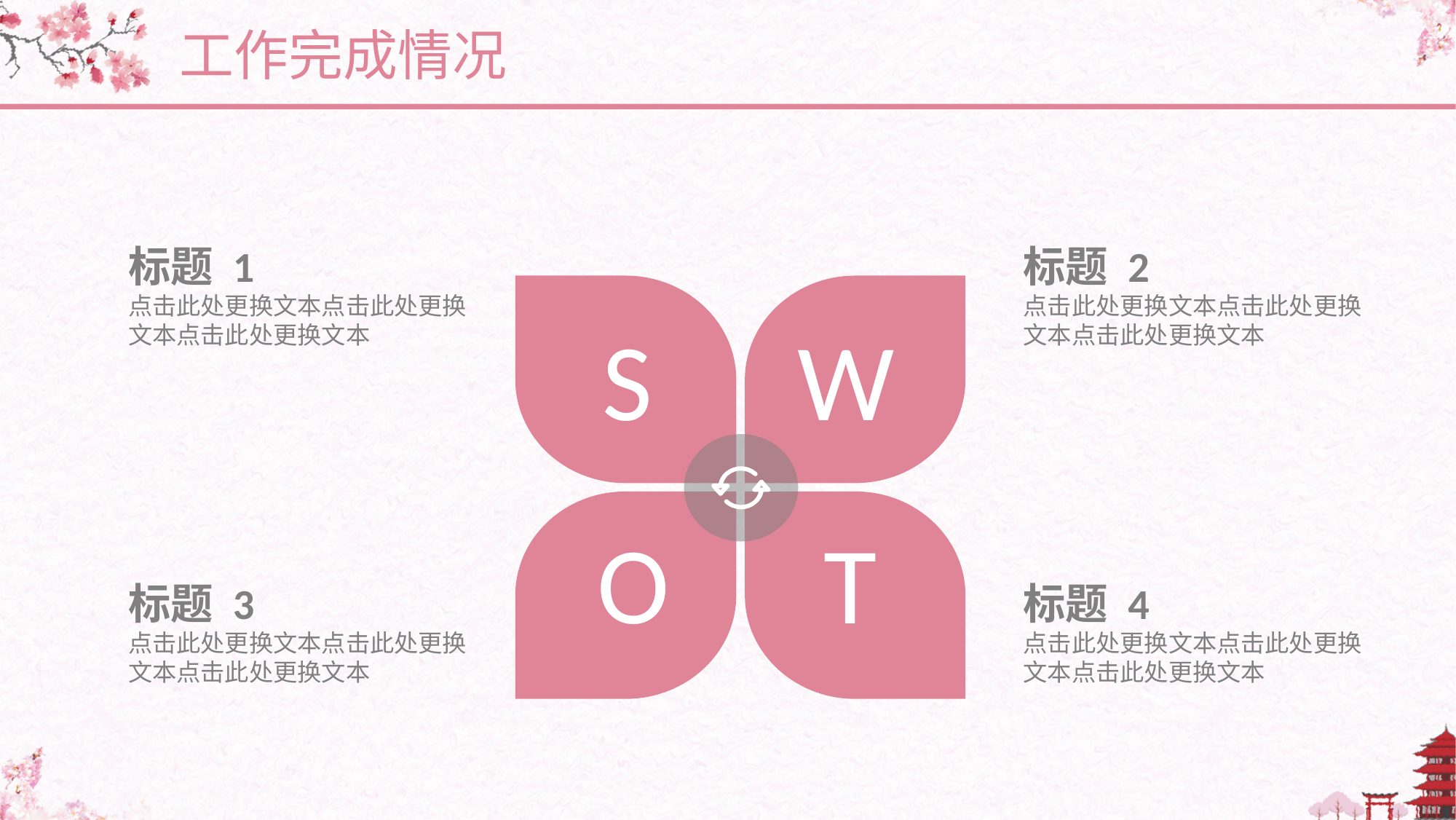

工作完成情况

标题 1
点击此处更换文本点击此处更换文本点击此处更换文本
标题 2
点击此处更换文本点击此处更换文本点击此处更换文本

S
W

O
T
标题 3
点击此处更换文本点击此处更换文本点击此处更换文本
标题 4
点击此处更换文本点击此处更换文本点击此处更换文本